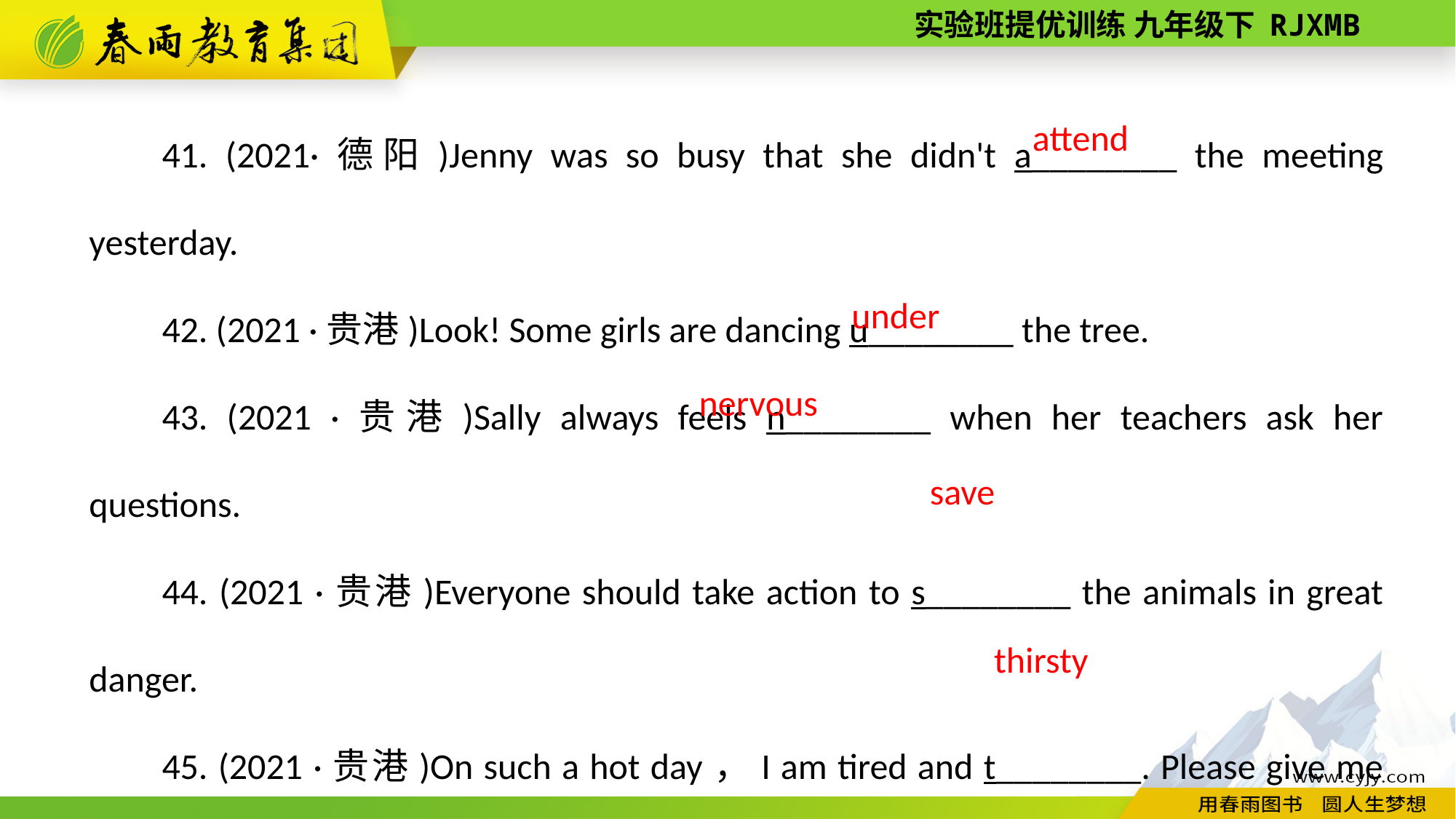

41. (2021·德阳)Jenny was so busy that she didn't a________ the meeting yesterday.
42. (2021 ·贵港)Look! Some girls are dancing u________ the tree.
43. (2021 ·贵港)Sally always feels n________ when her teachers ask her questions.
44. (2021 ·贵港)Everyone should take action to s________ the animals in great danger.
45. (2021 ·贵港)On such a hot day，I am tired and t________. Please give me some water.
attend
under
nervous
save
thirsty